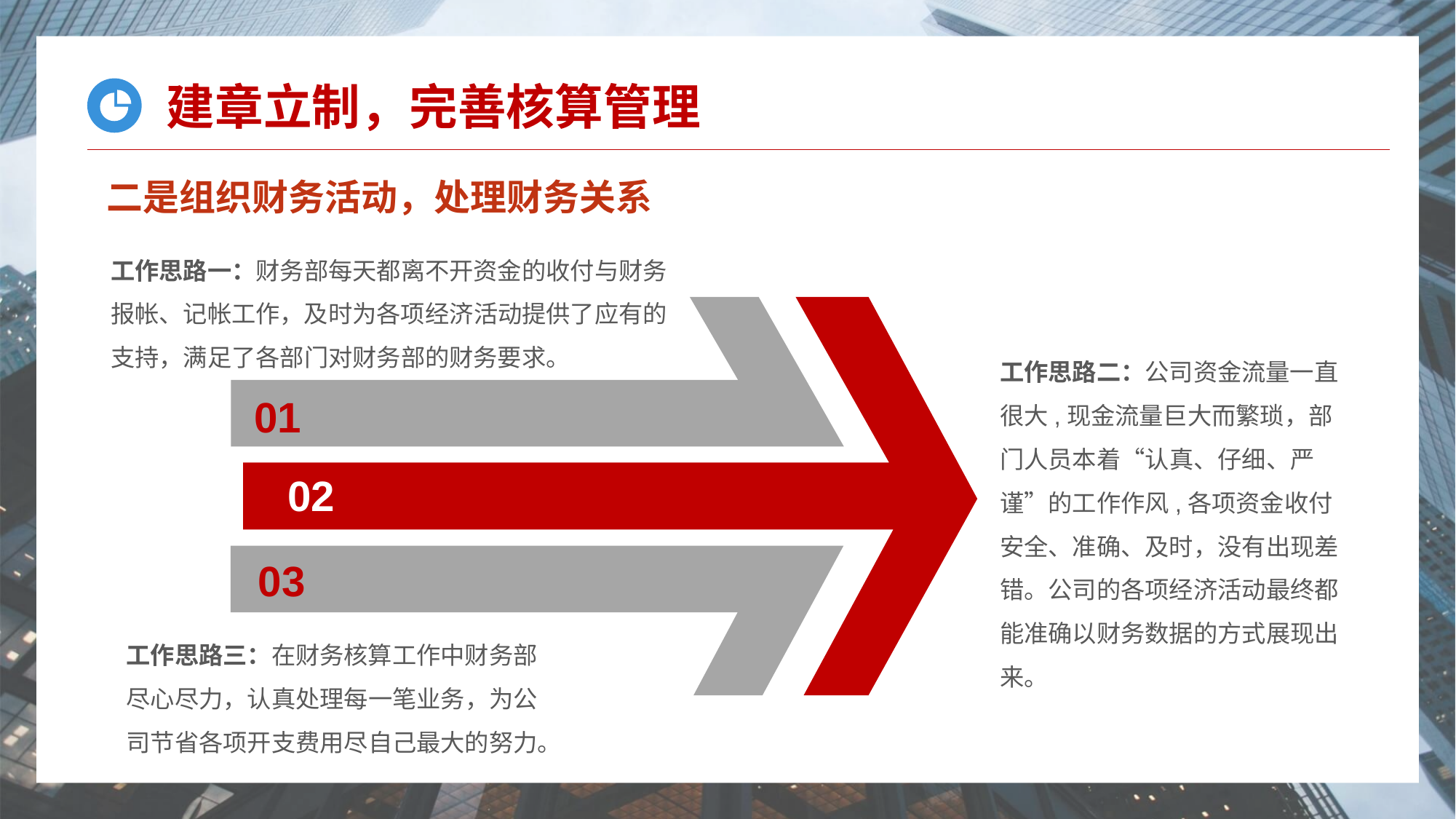

建章立制，完善核算管理

二是组织财务活动，处理财务关系
工作思路一：财务部每天都离不开资金的收付与财务报帐、记帐工作，及时为各项经济活动提供了应有的支持，满足了各部门对财务部的财务要求。

01

02
工作思路二：公司资金流量一直很大,现金流量巨大而繁琐，部门人员本着“认真、仔细、严谨”的工作作风,各项资金收付安全、准确、及时，没有出现差错。公司的各项经济活动最终都能准确以财务数据的方式展现出来。

03
工作思路三：在财务核算工作中财务部尽心尽力，认真处理每一笔业务，为公司节省各项开支费用尽自己最大的努力。